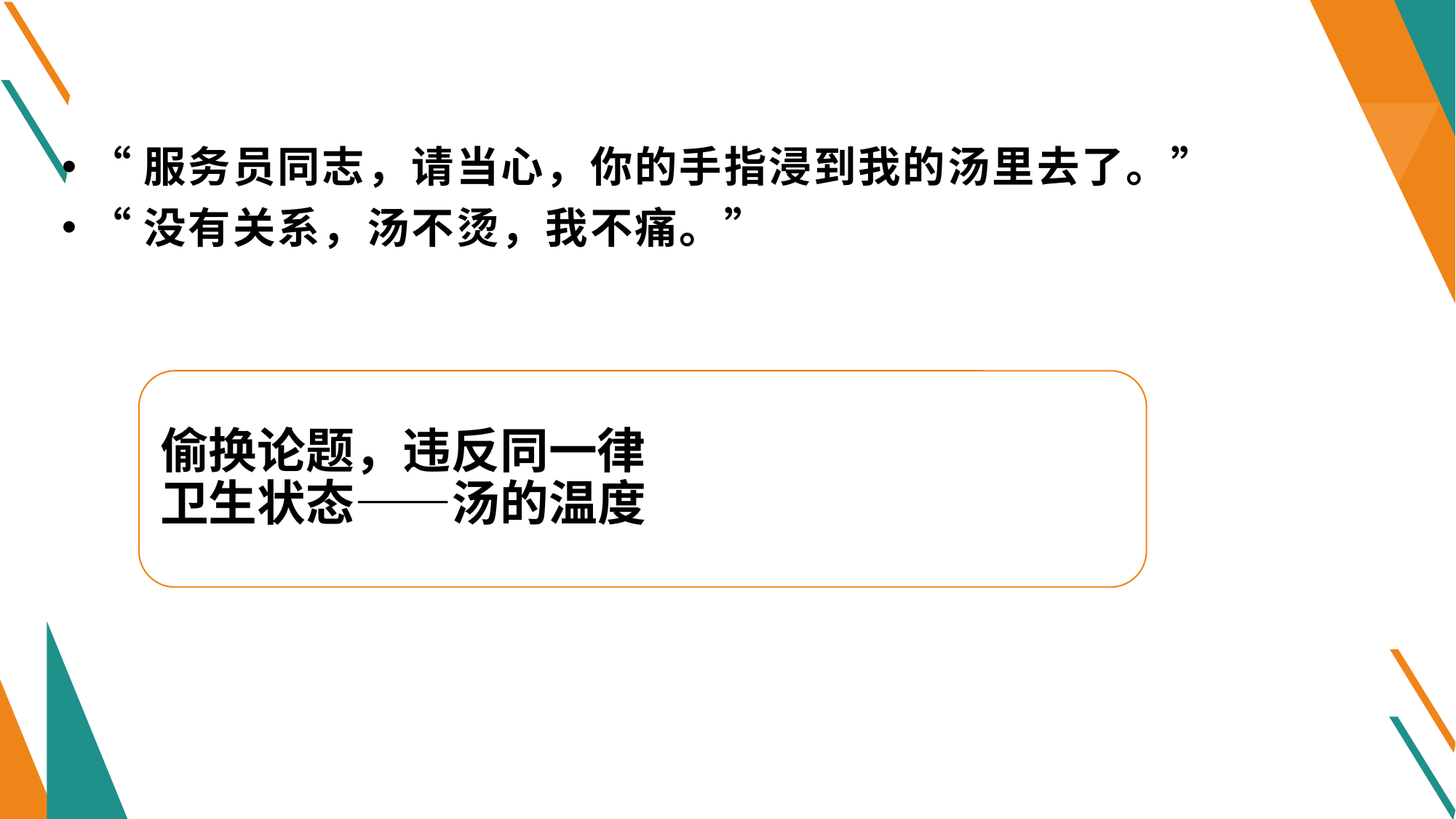

#

“服务员同志，请当心，你的手指浸到我的汤里去了。”
“没有关系，汤不烫，我不痛。”

偷换论题，违反同一律
卫生状态——汤的温度